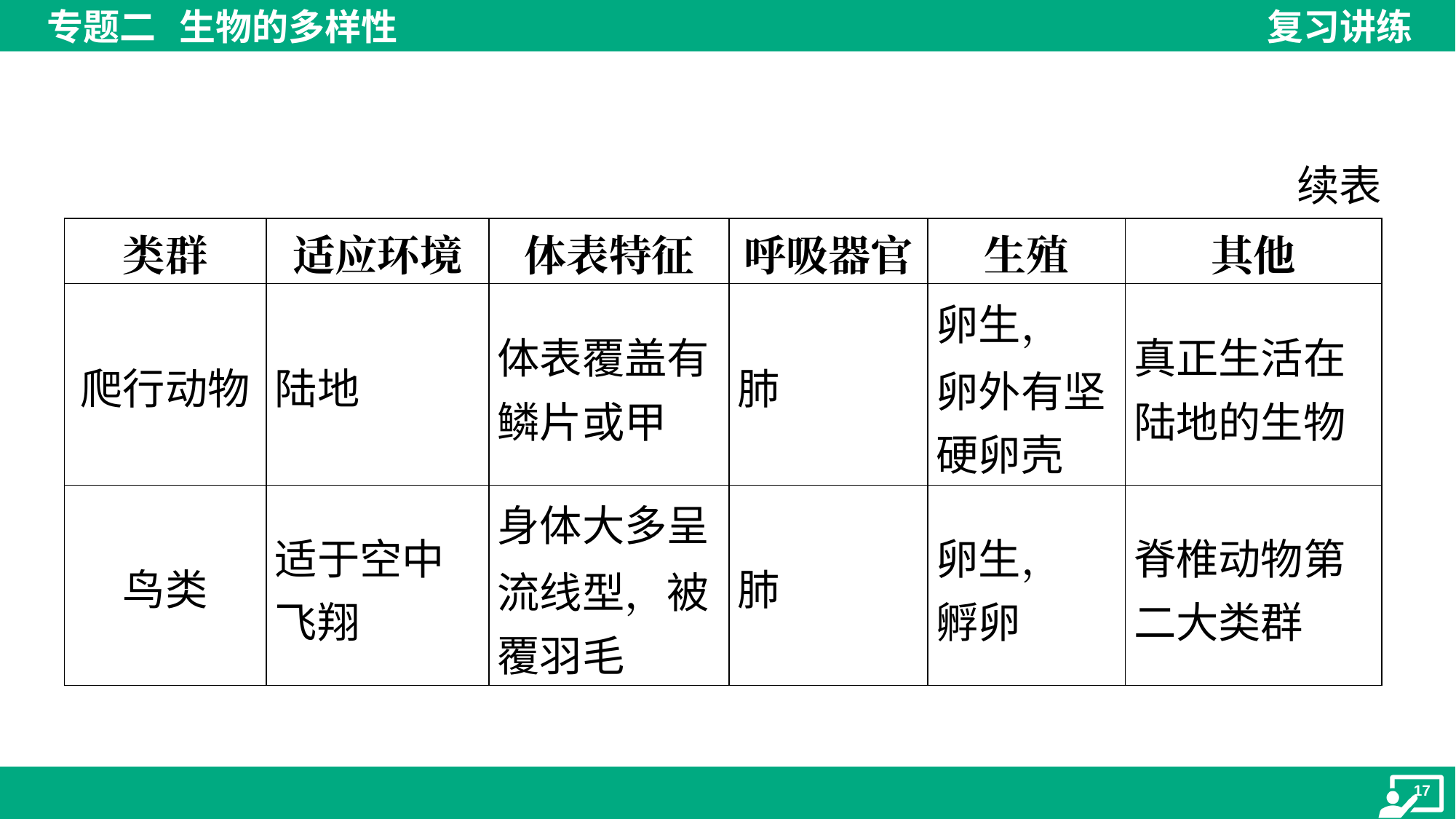

续表
| 类群 | 适应环境 | 体表特征 | 呼吸器官 | 生殖 | 其他 |
| --- | --- | --- | --- | --- | --- |
| 爬行动物 | 陆地 | 体表覆盖有 鳞片或甲 | 肺 | 卵生， 卵外有坚 硬卵壳 | 真正生活在 陆地的生物 |
| 鸟类 | 适于空中 飞翔 | 身体大多呈 流线型，被 覆羽毛 | 肺 | 卵生， 孵卵 | 脊椎动物第 二大类群 |